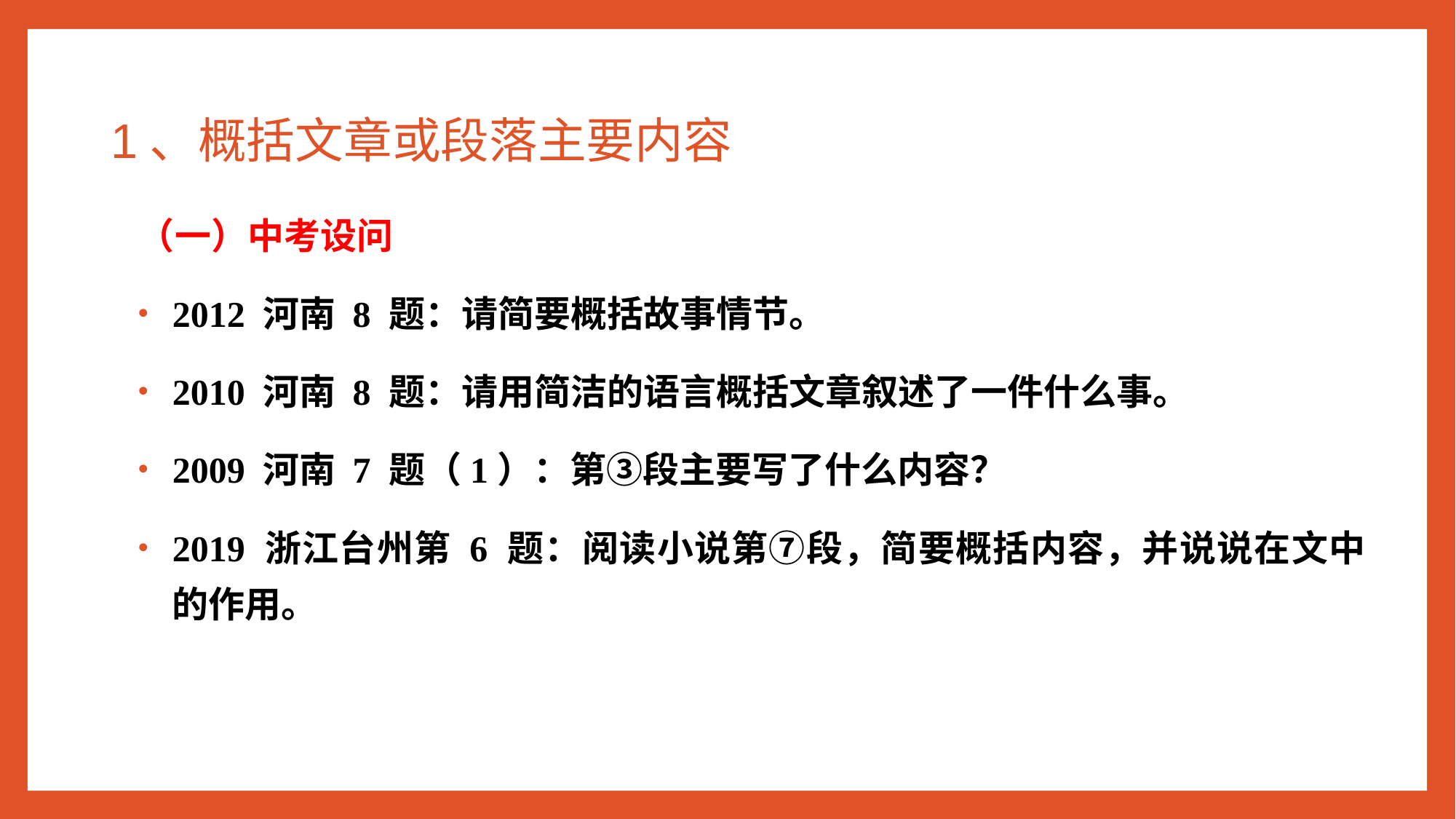

# 1、概括文章或段落主要内容
（一）中考设问
2012 河南 8 题：请简要概括故事情节。
2010 河南 8 题：请用简洁的语言概括文章叙述了一件什么事。
2009 河南 7 题（1）：第③段主要写了什么内容？
2019 浙江台州第 6 题：阅读小说第⑦段，简要概括内容，并说说在文中的作用。